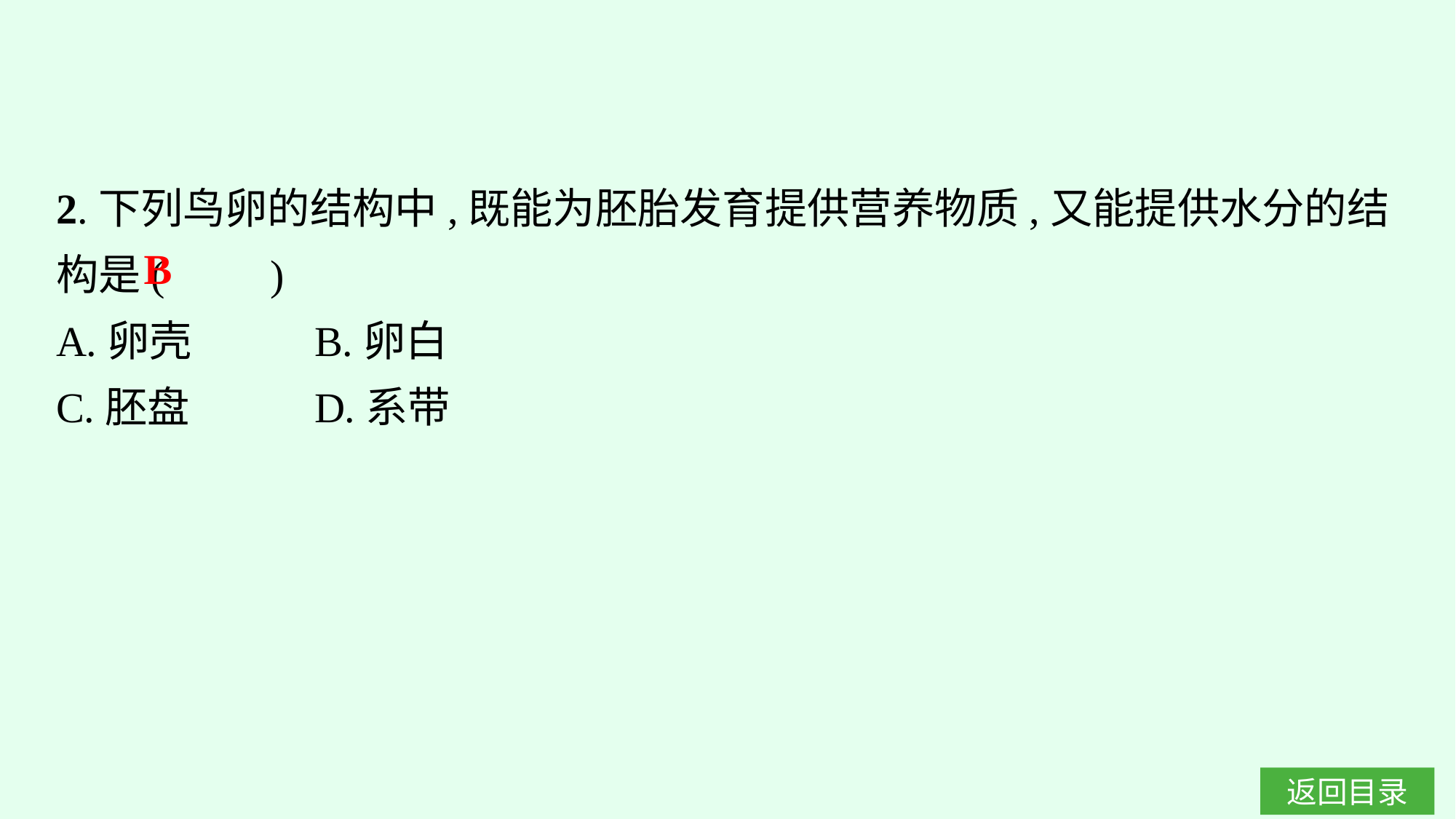

2.下列鸟卵的结构中,既能为胚胎发育提供营养物质,又能提供水分的结构是(　　)
A.卵壳		B.卵白
C.胚盘		D.系带
B